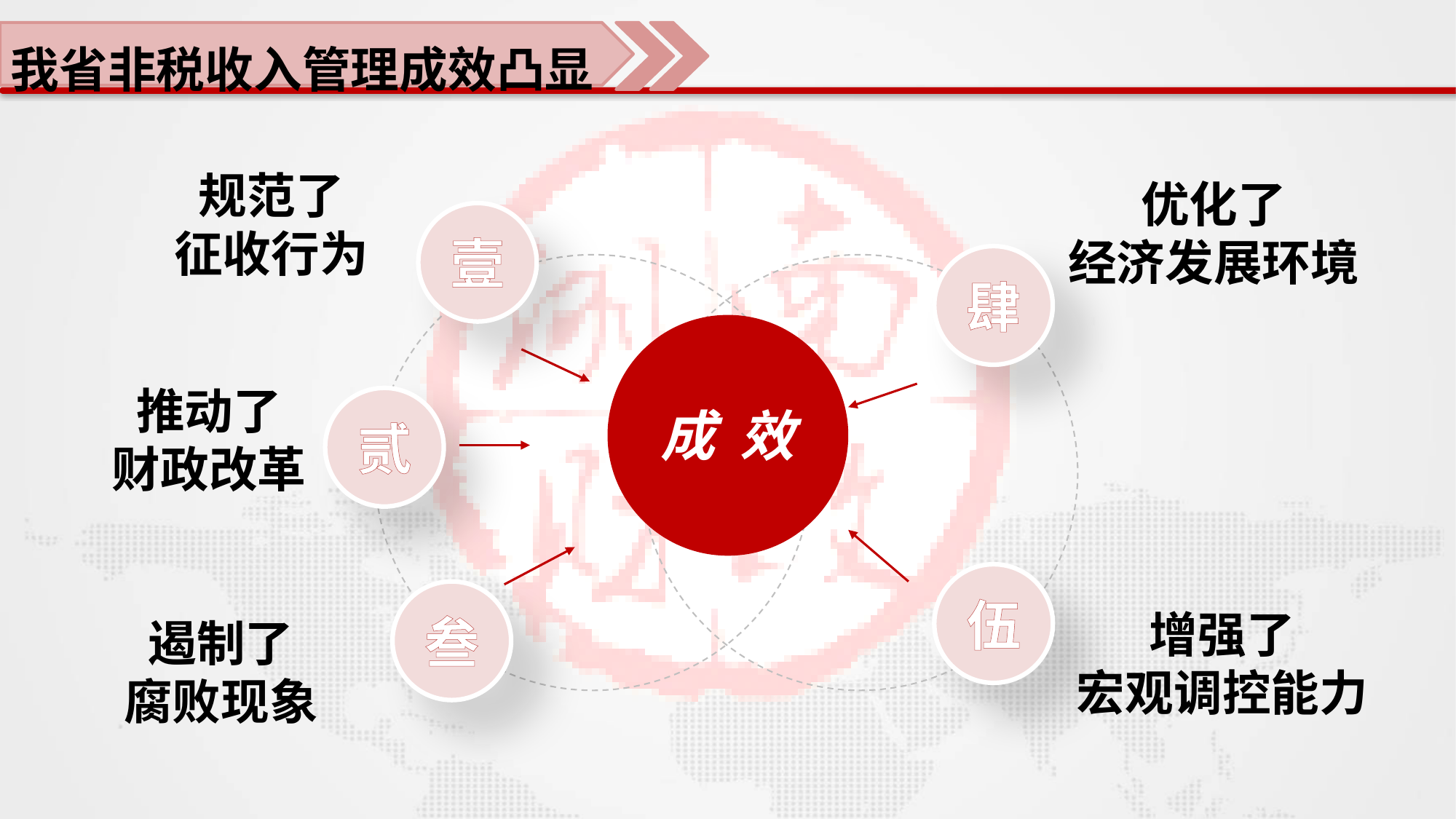

我省非税收入管理成效凸显

规范了
征收行为
优化了
经济发展环境
壹
肆

推动了
财政改革
成  效
贰
伍
叁
增强了
宏观调控能力
遏制了
腐败现象